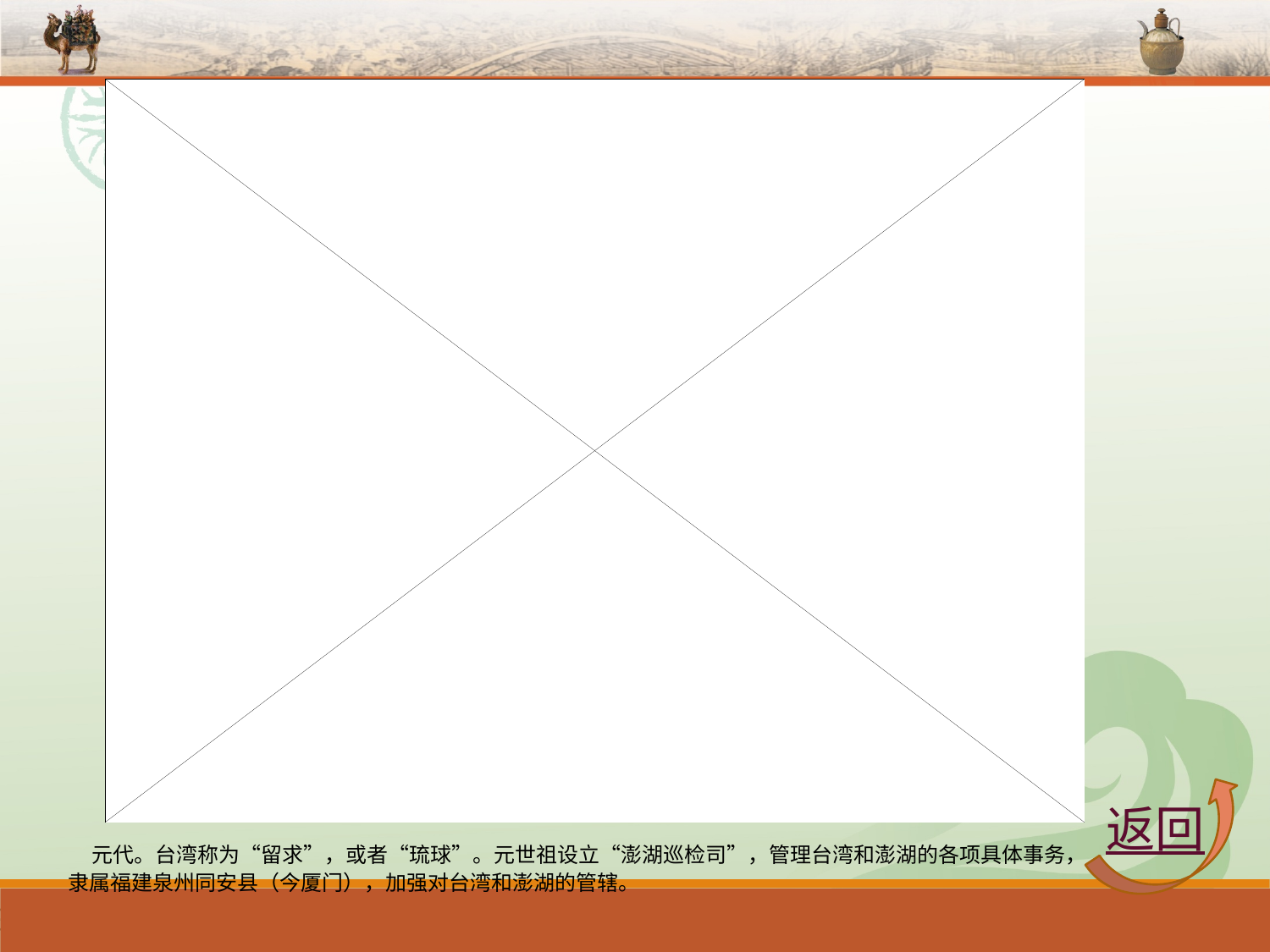

返回

    元代。台湾称为“留求”，或者“琉球”。元世祖设立“澎湖巡检司”，管理台湾和澎湖的各项具体事务，隶属福建泉州同安县（今厦门），加强对台湾和澎湖的管辖。